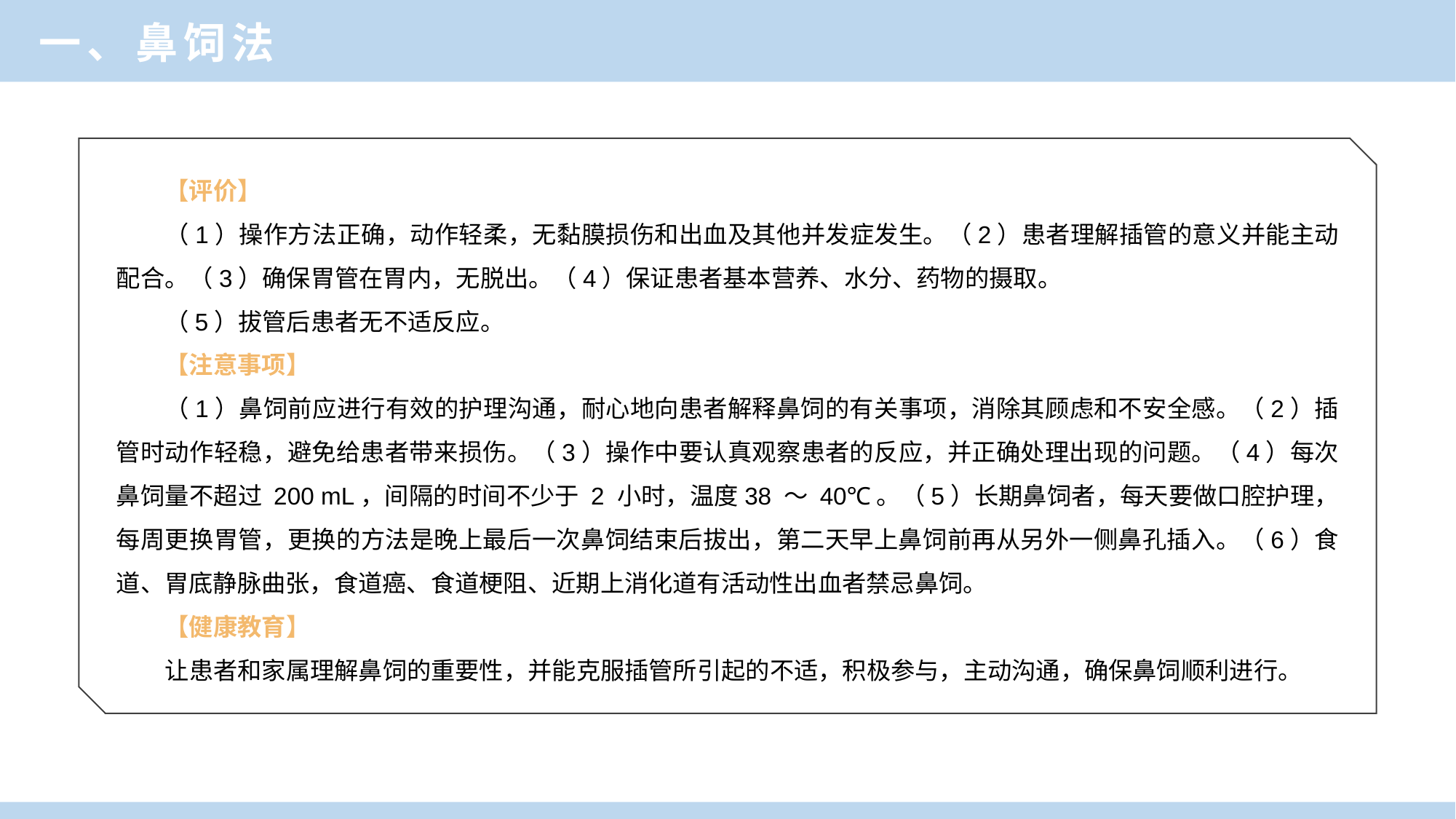

一、鼻饲法

【评价】
（1）操作方法正确，动作轻柔，无黏膜损伤和出血及其他并发症发生。（2）患者理解插管的意义并能主动配合。（3）确保胃管在胃内，无脱出。（4）保证患者基本营养、水分、药物的摄取。
（5）拔管后患者无不适反应。
【注意事项】
（1）鼻饲前应进行有效的护理沟通，耐心地向患者解释鼻饲的有关事项，消除其顾虑和不安全感。（2）插管时动作轻稳，避免给患者带来损伤。（3）操作中要认真观察患者的反应，并正确处理出现的问题。（4）每次鼻饲量不超过 200 mL，间隔的时间不少于 2 小时，温度38 ～ 40℃。（5）长期鼻饲者，每天要做口腔护理，每周更换胃管，更换的方法是晚上最后一次鼻饲结束后拔出，第二天早上鼻饲前再从另外一侧鼻孔插入。（6）食道、胃底静脉曲张，食道癌、食道梗阻、近期上消化道有活动性出血者禁忌鼻饲。
【健康教育】
让患者和家属理解鼻饲的重要性，并能克服插管所引起的不适，积极参与，主动沟通，确保鼻饲顺利进行。